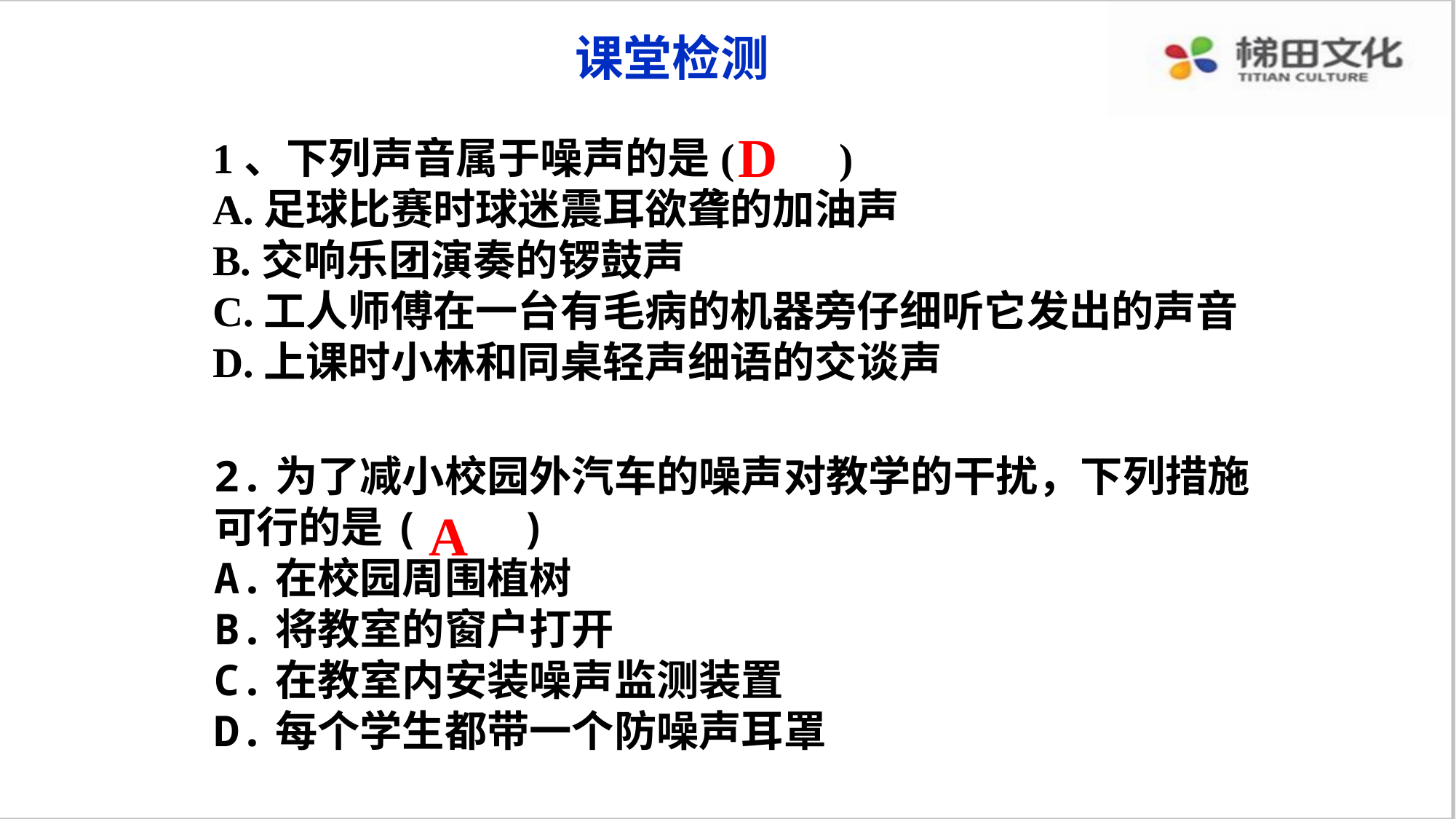

课堂检测
D
1、下列声音属于噪声的是(　　)
A.足球比赛时球迷震耳欲聋的加油声
B.交响乐团演奏的锣鼓声
C.工人师傅在一台有毛病的机器旁仔细听它发出的声音
D.上课时小林和同桌轻声细语的交谈声
2.为了减小校园外汽车的噪声对教学的干扰，下列措施可行的是(    )
A.在校园周围植树
B.将教室的窗户打开
C.在教室内安装噪声监测装置
D.每个学生都带一个防噪声耳罩
A